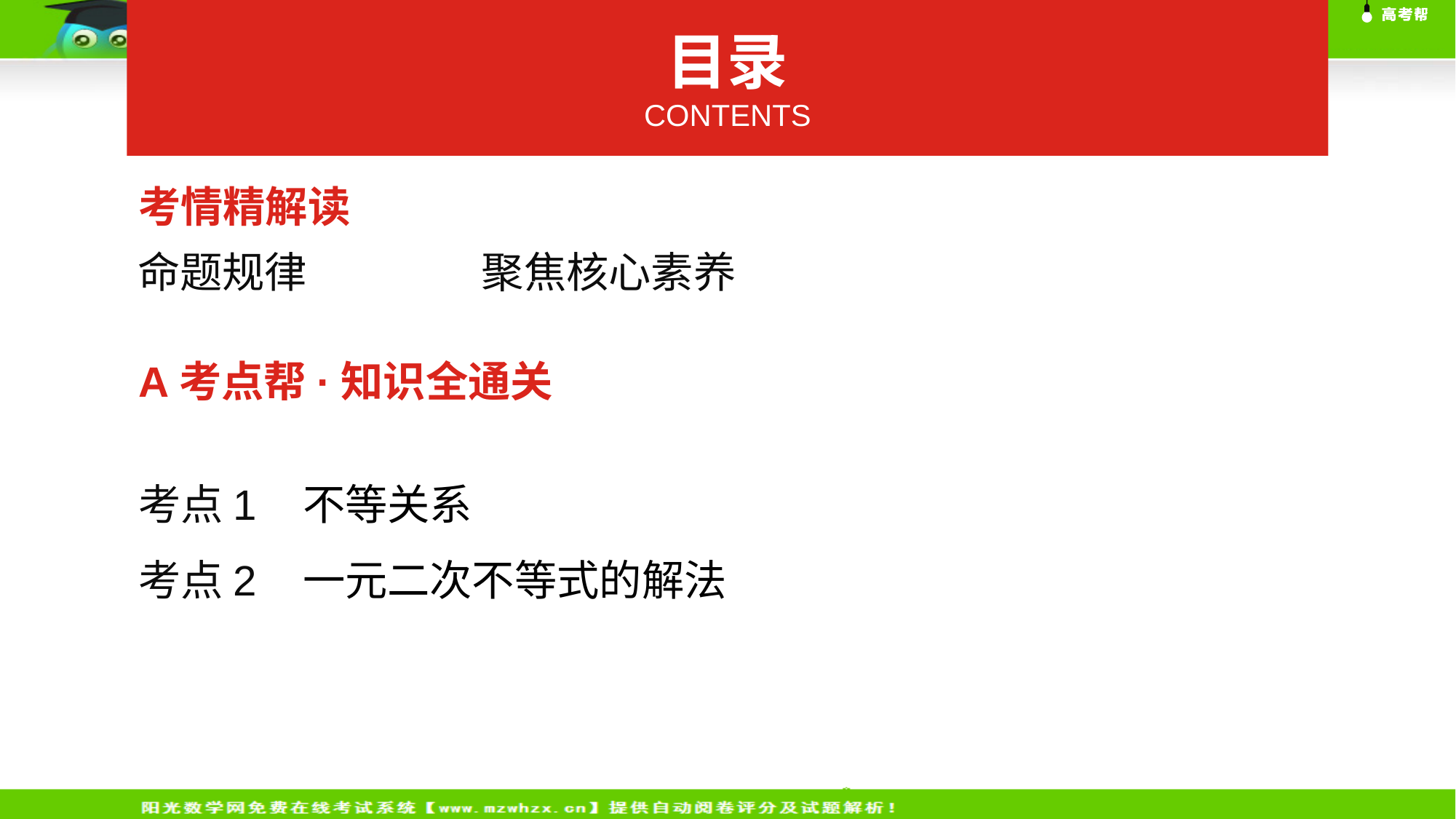

目录
CONTENTS
考情精解读
命题规律
聚焦核心素养
A考点帮·知识全通关
考点1   不等关系
考点2   一元二次不等式的解法